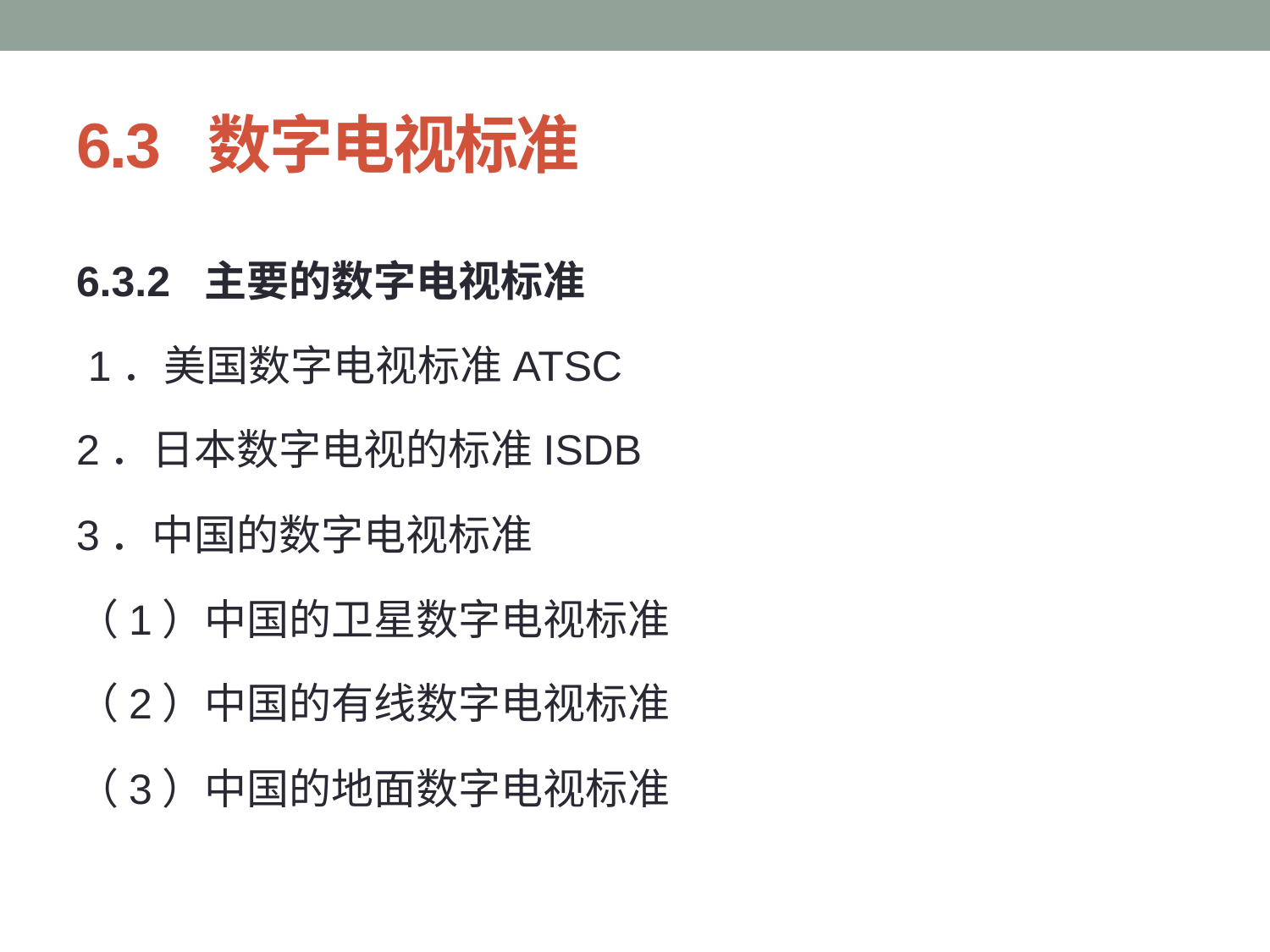

# 6.3  数字电视标准
6.3.2  主要的数字电视标准
 1．美国数字电视标准ATSC
2．日本数字电视的标准ISDB
3．中国的数字电视标准
（1）中国的卫星数字电视标准
（2）中国的有线数字电视标准
（3）中国的地面数字电视标准